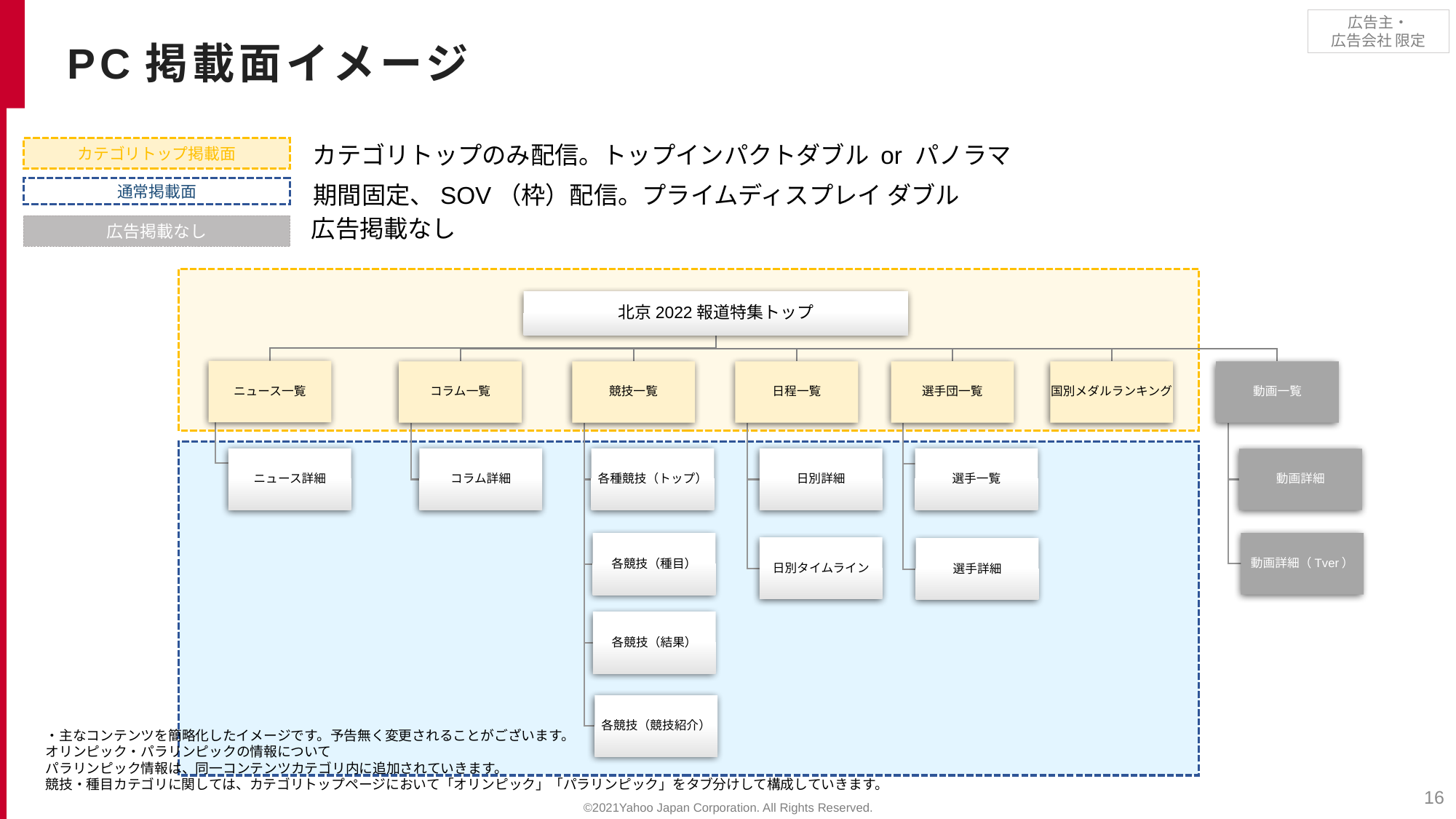

PC掲載面イメージ
カテゴリトップのみ配信。トップインパクトダブル or パノラマ
カテゴリトップ掲載面
期間固定、SOV（枠）配信。プライムディスプレイ ダブル
通常掲載面
広告掲載なし
広告掲載なし

北京2022報道特集トップ
ニュース一覧
ニュース詳細
コラム一覧
コラム詳細
競技一覧
各種競技（トップ）
各競技（種目）
各競技（結果）
各競技（競技紹介）
日程一覧
日別詳細
日別タイムライン
選手団一覧
選手一覧
選手詳細
国別メダルランキング
動画一覧
動画詳細
動画詳細（Tver）

・主なコンテンツを簡略化したイメージです。予告無く変更されることがございます。
オリンピック・パラリンピックの情報について
パラリンピック情報は、同一コンテンツカテゴリ内に追加されていきます。
競技・種目カテゴリに関しては、カテゴリトップページにおいて「オリンピック」「パラリンピック」をタブ分けして構成していきます。
16